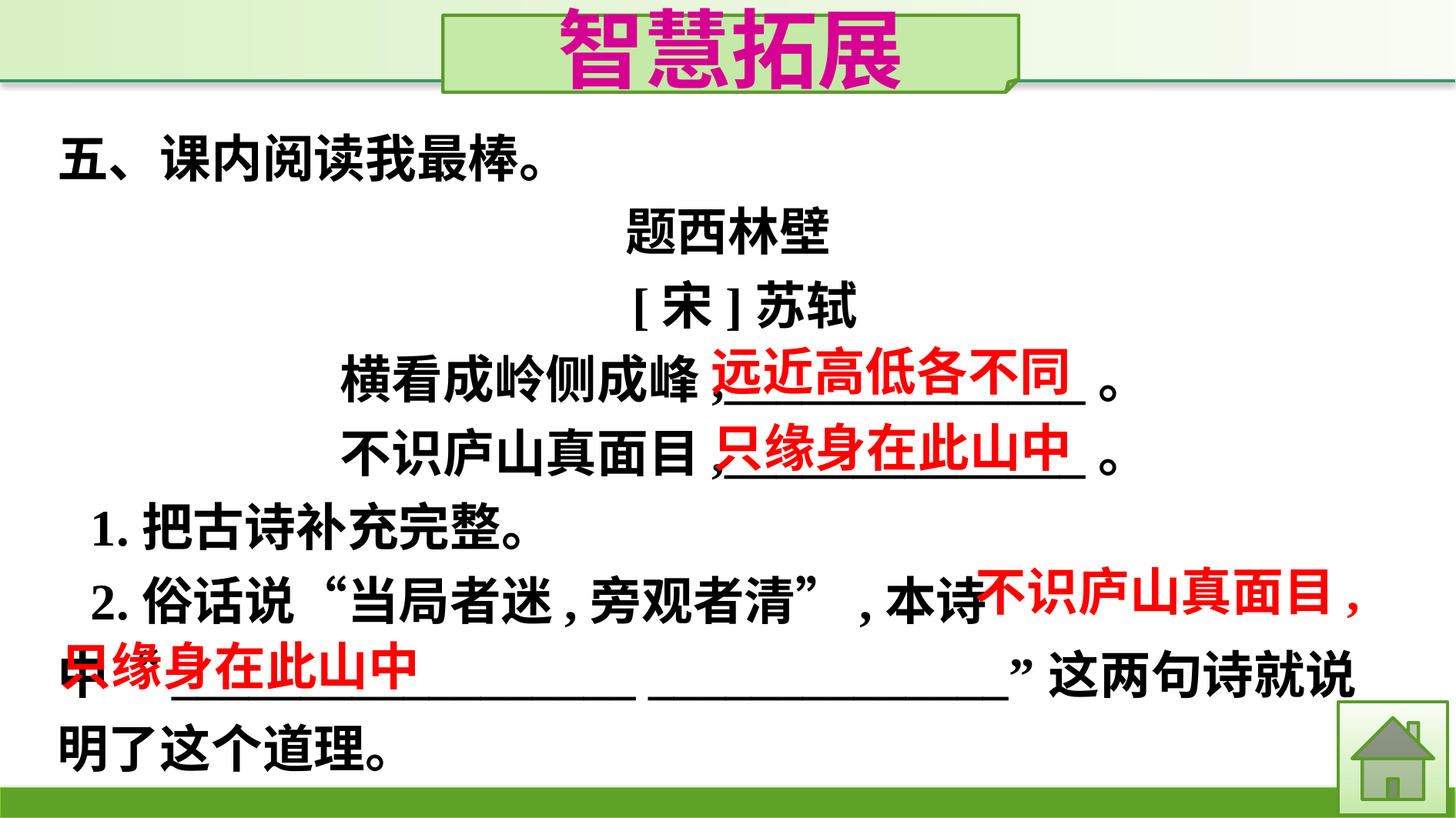

智慧拓展
五、课内阅读我最棒。
题西林壁
[宋]苏轼
横看成岭侧成峰,______________。
不识庐山真面目,______________。
1.把古诗补充完整。
2.俗话说“当局者迷,旁观者清”,本诗中“__________________ ______________”这两句诗就说明了这个道理。
远近高低各不同
只缘身在此山中
不识庐山真面目,
只缘身在此山中